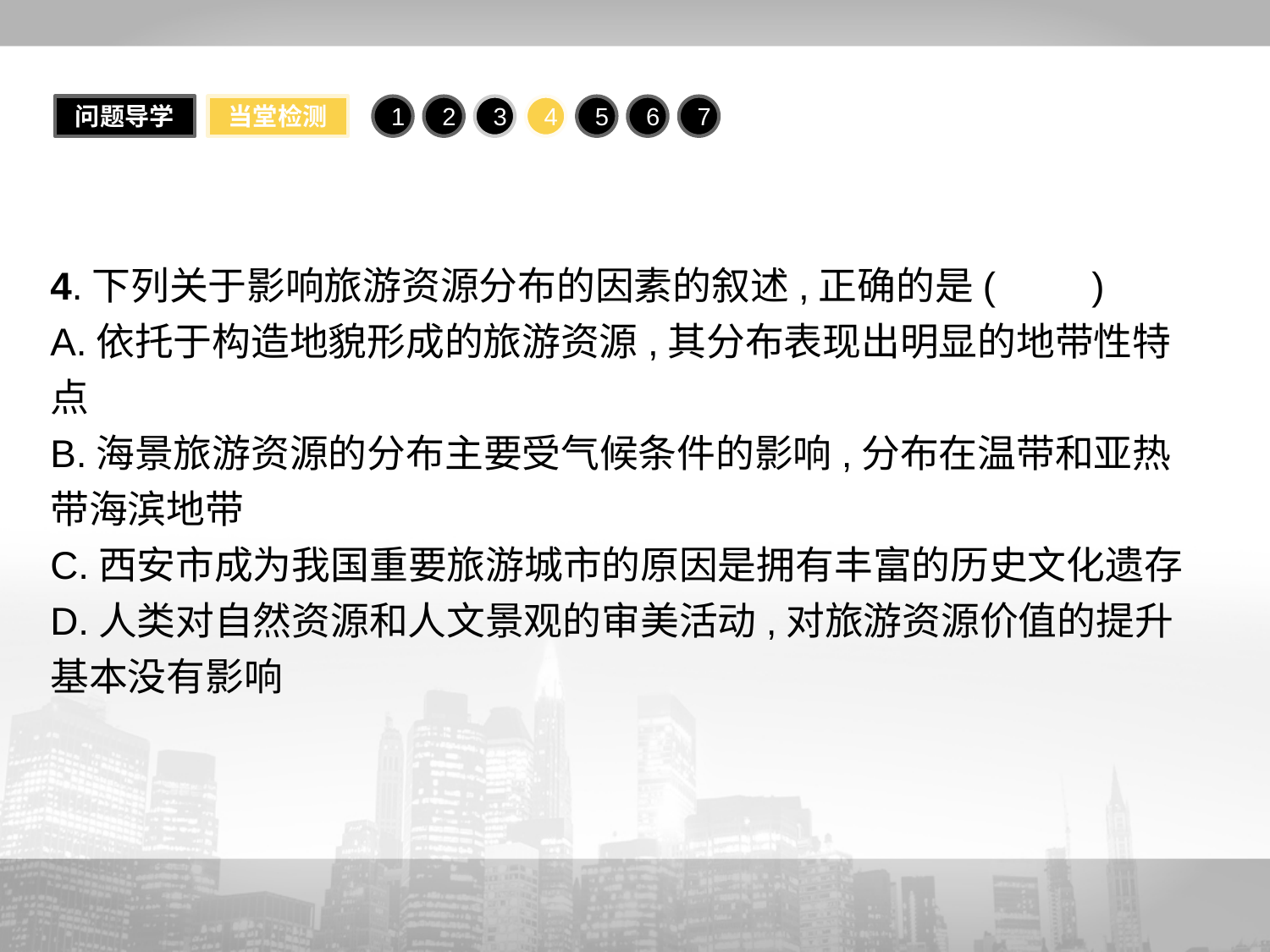

问题导学
当堂检测
1
2
3
4
5
6
7
4.下列关于影响旅游资源分布的因素的叙述,正确的是(　　)
A.依托于构造地貌形成的旅游资源,其分布表现出明显的地带性特点
B.海景旅游资源的分布主要受气候条件的影响,分布在温带和亚热带海滨地带
C.西安市成为我国重要旅游城市的原因是拥有丰富的历史文化遗存
D.人类对自然资源和人文景观的审美活动,对旅游资源价值的提升基本没有影响